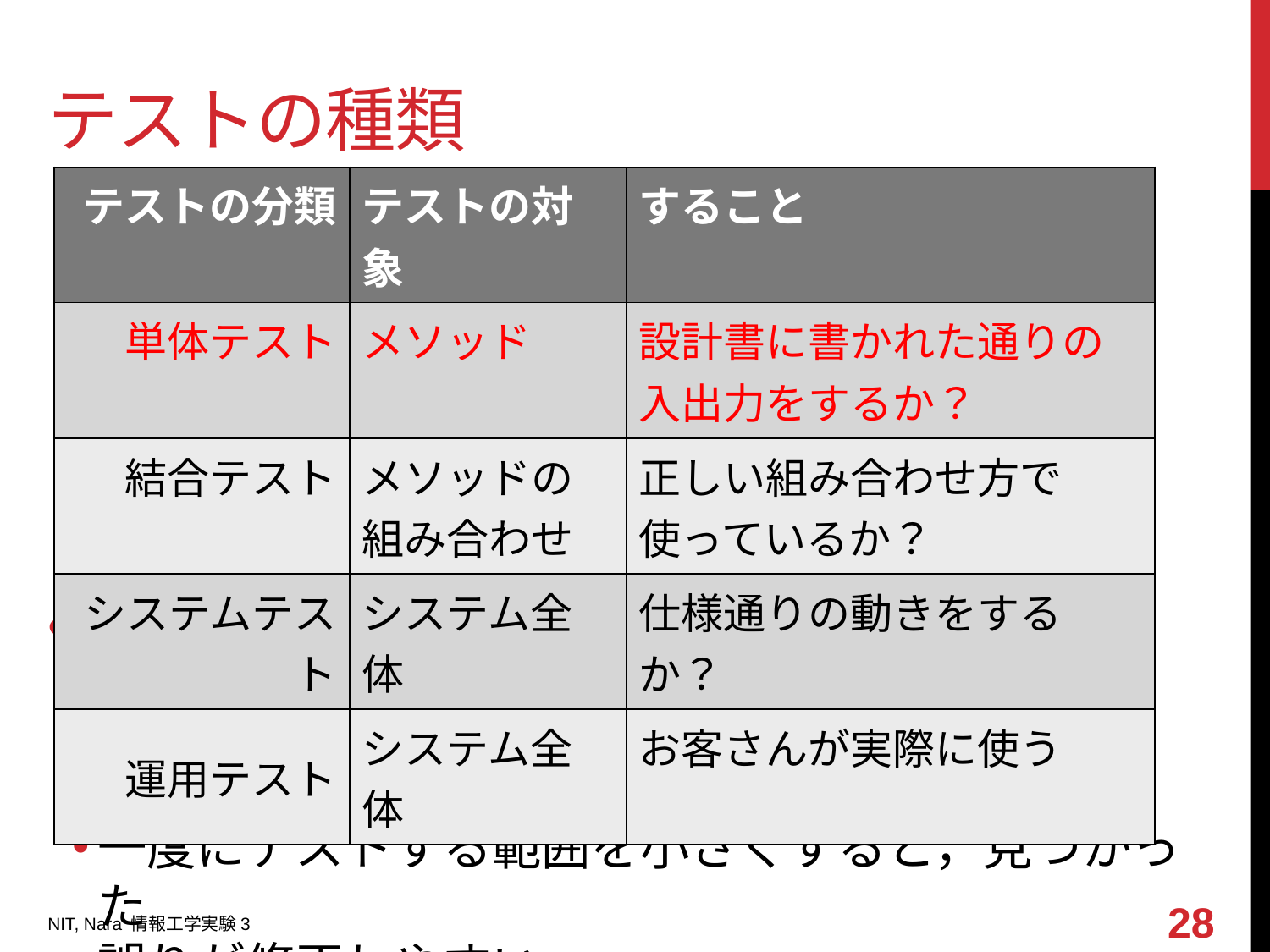

# テストの種類
| テストの分類 | テストの対象 | すること |
| --- | --- | --- |
| 単体テスト | メソッド | 設計書に書かれた通りの 入出力をするか？ |
| 結合テスト | メソッドの 組み合わせ | 正しい組み合わせ方で 使っているか？ |
| システムテスト | システム全体 | 仕様通りの動きをするか？ |
| 運用テスト | システム全体 | お客さんが実際に使う |
小さい部分からテストして，だんだん大きな
システム全体をテストしていく
一度にテストする範囲を小さくすると，見つかった
誤りが修正しやすい
28
NIT, Nara 情報工学実験3